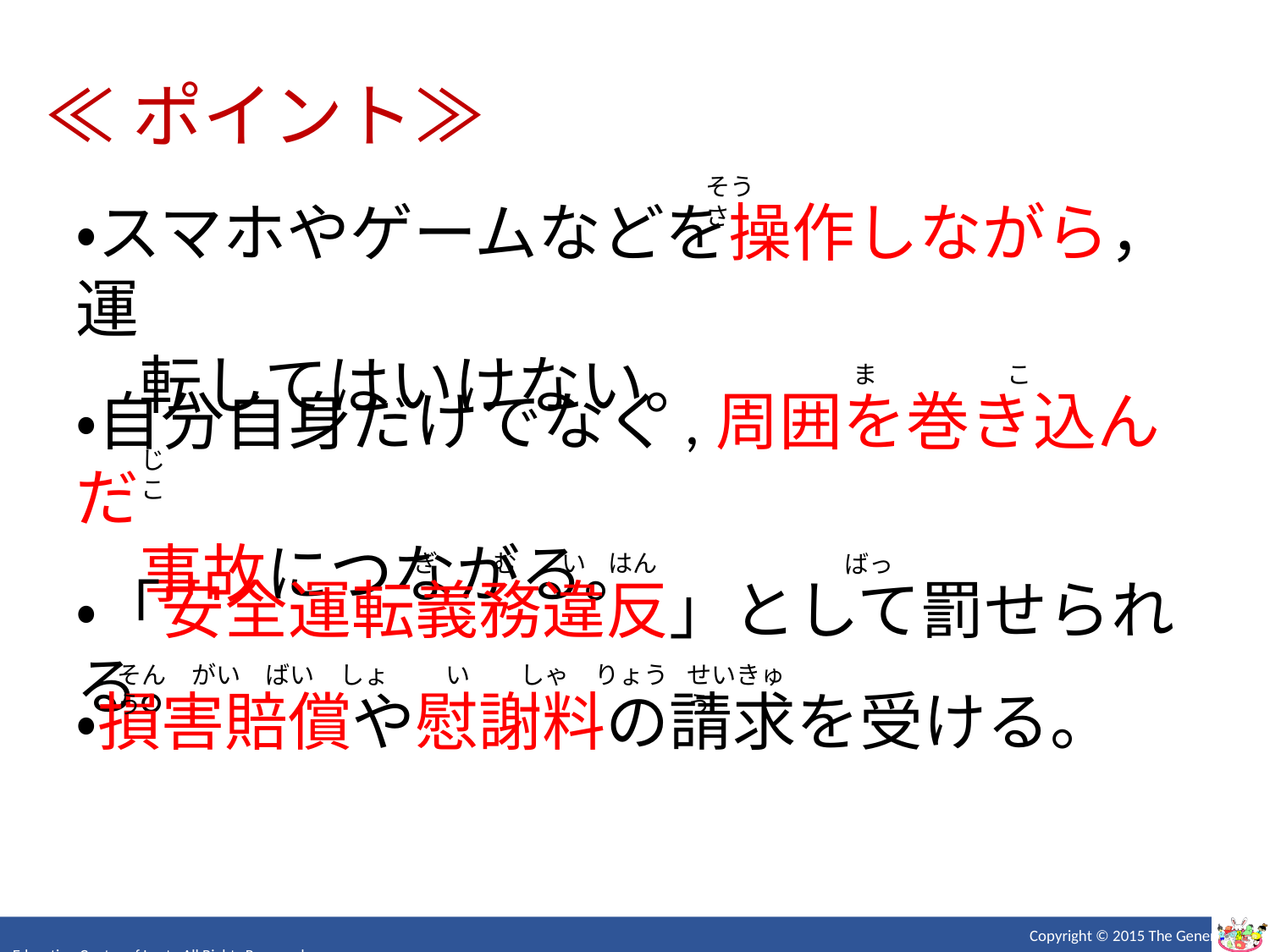

≪ポイント≫
そう　　さ
・スマホやゲームなどを操作しながら，運
　転してはいけない。
ま　　　　　 こ
・自分自身だけでなく,周囲を巻き込んだ
　事故につながる。
じ　　　こ
ぎ　　 む        い    はん
ばっ
・「安全運転義務違反」として罰せられる。
せいきゅう
い　　しゃ　りょう
そん　がい　ばい　しょう
・損害賠償や慰謝料の請求を受ける。